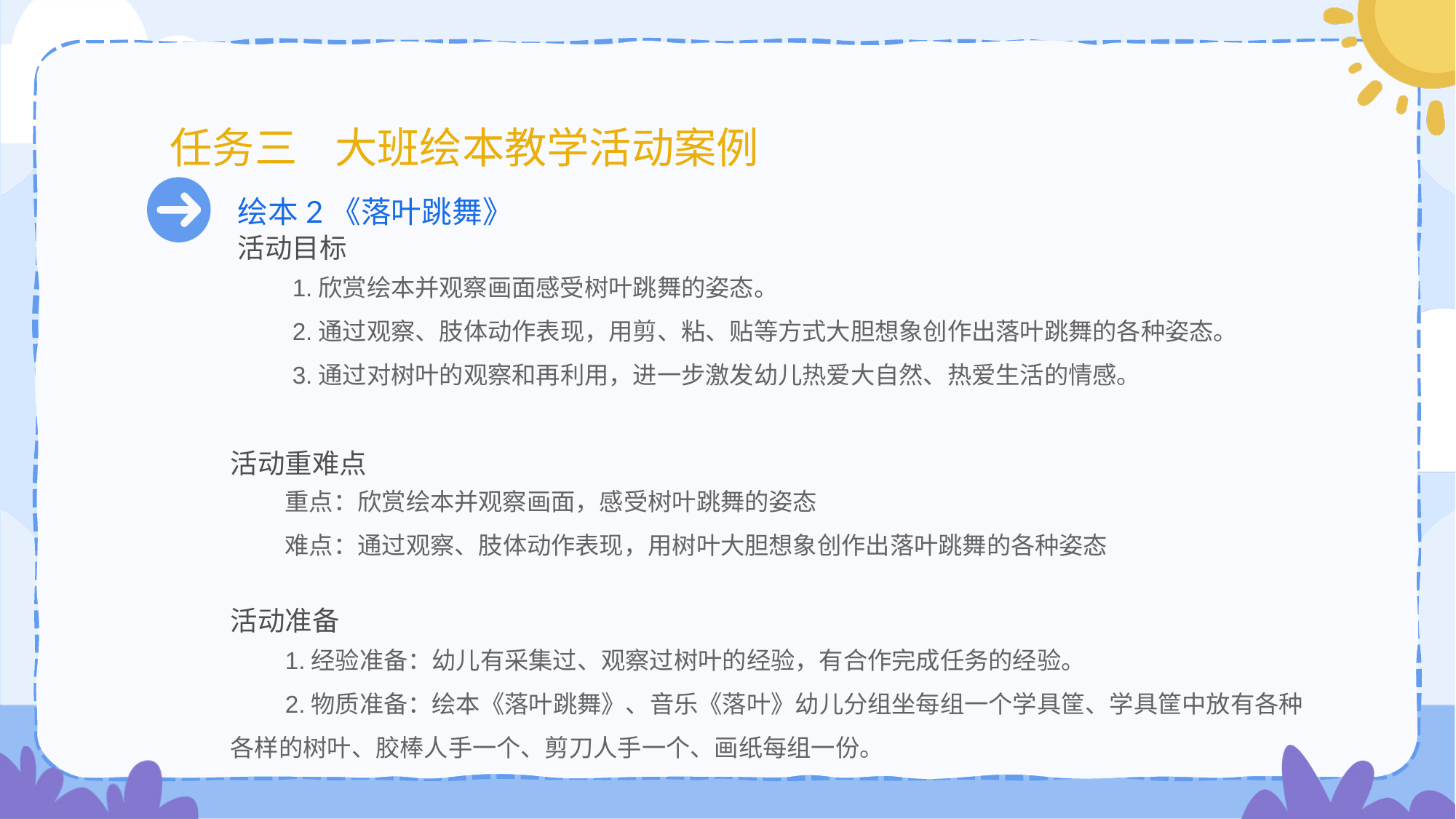

# 任务三    大班绘本教学活动案例

绘本2《落叶跳舞》
活动目标
1.欣赏绘本并观察画面感受树叶跳舞的姿态。
2.通过观察、肢体动作表现，用剪、粘、贴等方式大胆想象创作出落叶跳舞的各种姿态。
3.通过对树叶的观察和再利用，进一步激发幼儿热爱大自然、热爱生活的情感。

活动重难点
重点：欣赏绘本并观察画面，感受树叶跳舞的姿态
难点：通过观察、肢体动作表现，用树叶大胆想象创作出落叶跳舞的各种姿态
活动准备
1.经验准备：幼儿有采集过、观察过树叶的经验，有合作完成任务的经验。
2.物质准备：绘本《落叶跳舞》、音乐《落叶》幼儿分组坐每组一个学具筐、学具筐中放有各种各样的树叶、胶棒人手一个、剪刀人手一个、画纸每组一份。